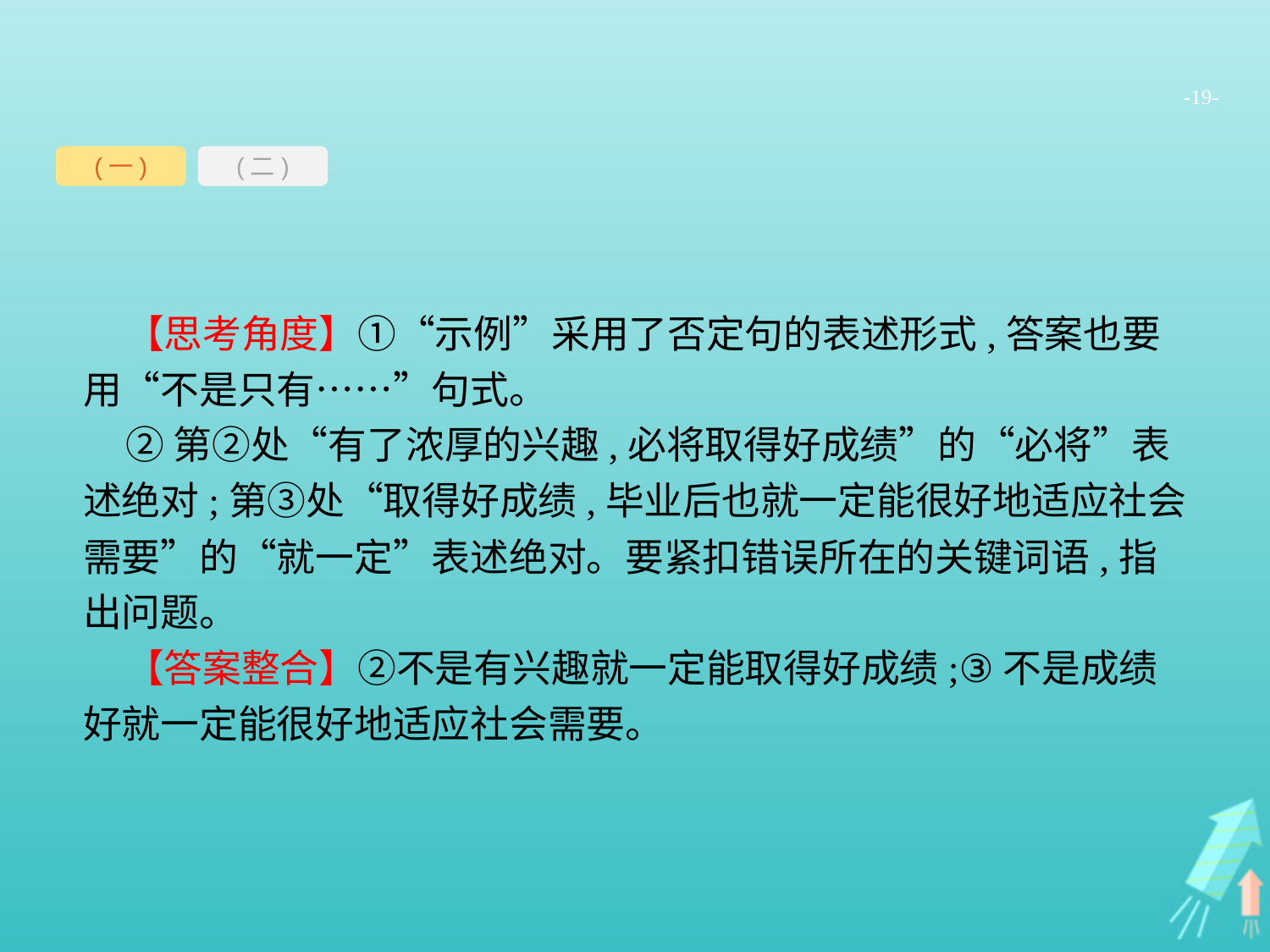

-19-
(一)
(二)
【思考角度】①“示例”采用了否定句的表述形式,答案也要用“不是只有……”句式。
②第②处“有了浓厚的兴趣,必将取得好成绩”的“必将”表述绝对;第③处“取得好成绩,毕业后也就一定能很好地适应社会需要”的“就一定”表述绝对。要紧扣错误所在的关键词语,指出问题。
【答案整合】②不是有兴趣就一定能取得好成绩;③不是成绩好就一定能很好地适应社会需要。